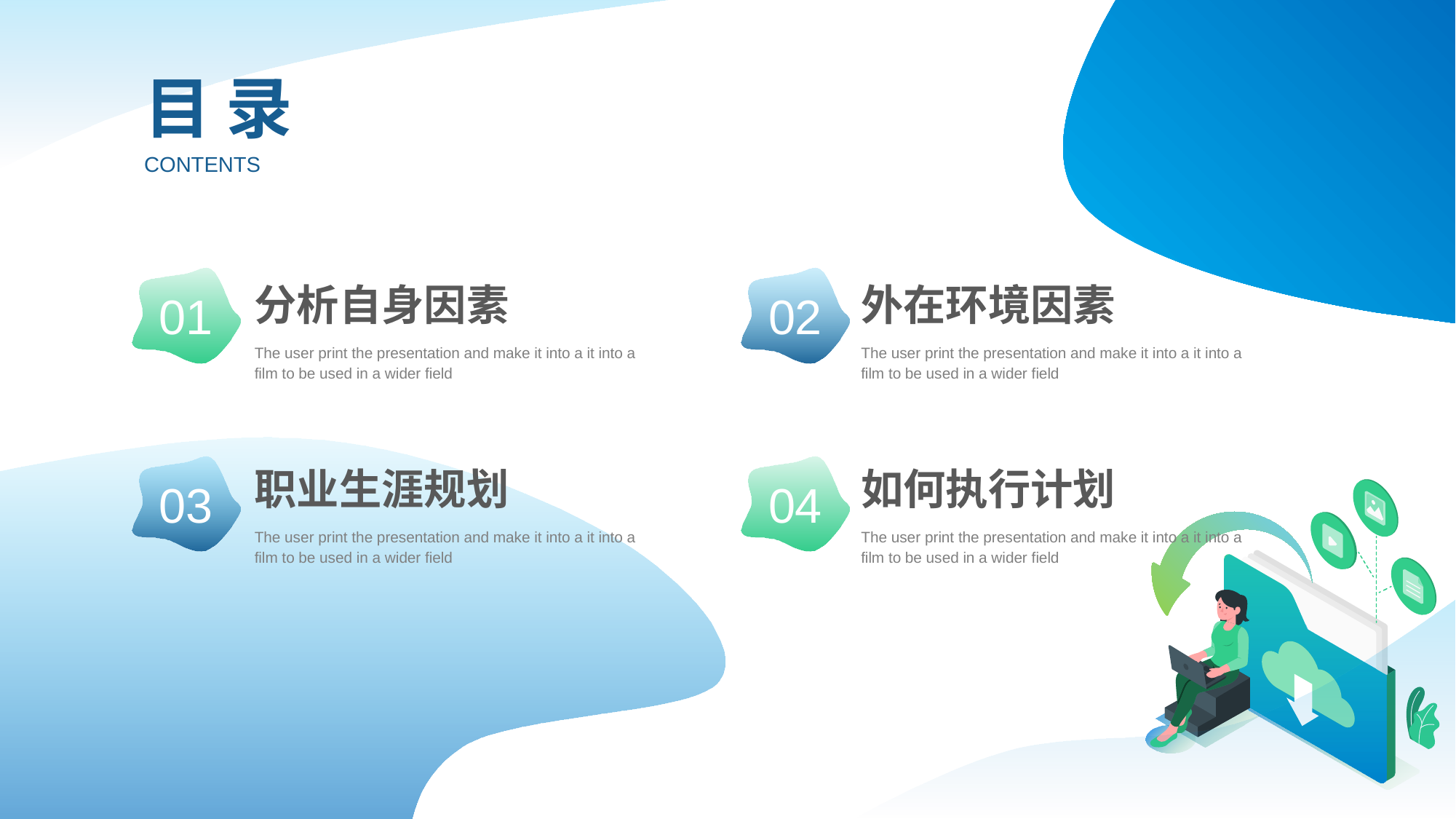

51PPT模板网   www.51 pptmoban.com

目 录
CONTENTS

分析自身因素
The user print the presentation and make it into a it into a film to be used in a wider field
外在环境因素
The user print the presentation and make it into a it into a film to be used in a wider field
01
02

职业生涯规划
The user print the presentation and make it into a it into a film to be used in a wider field
如何执行计划
The user print the presentation and make it into a it into a film to be used in a wider field
03
04